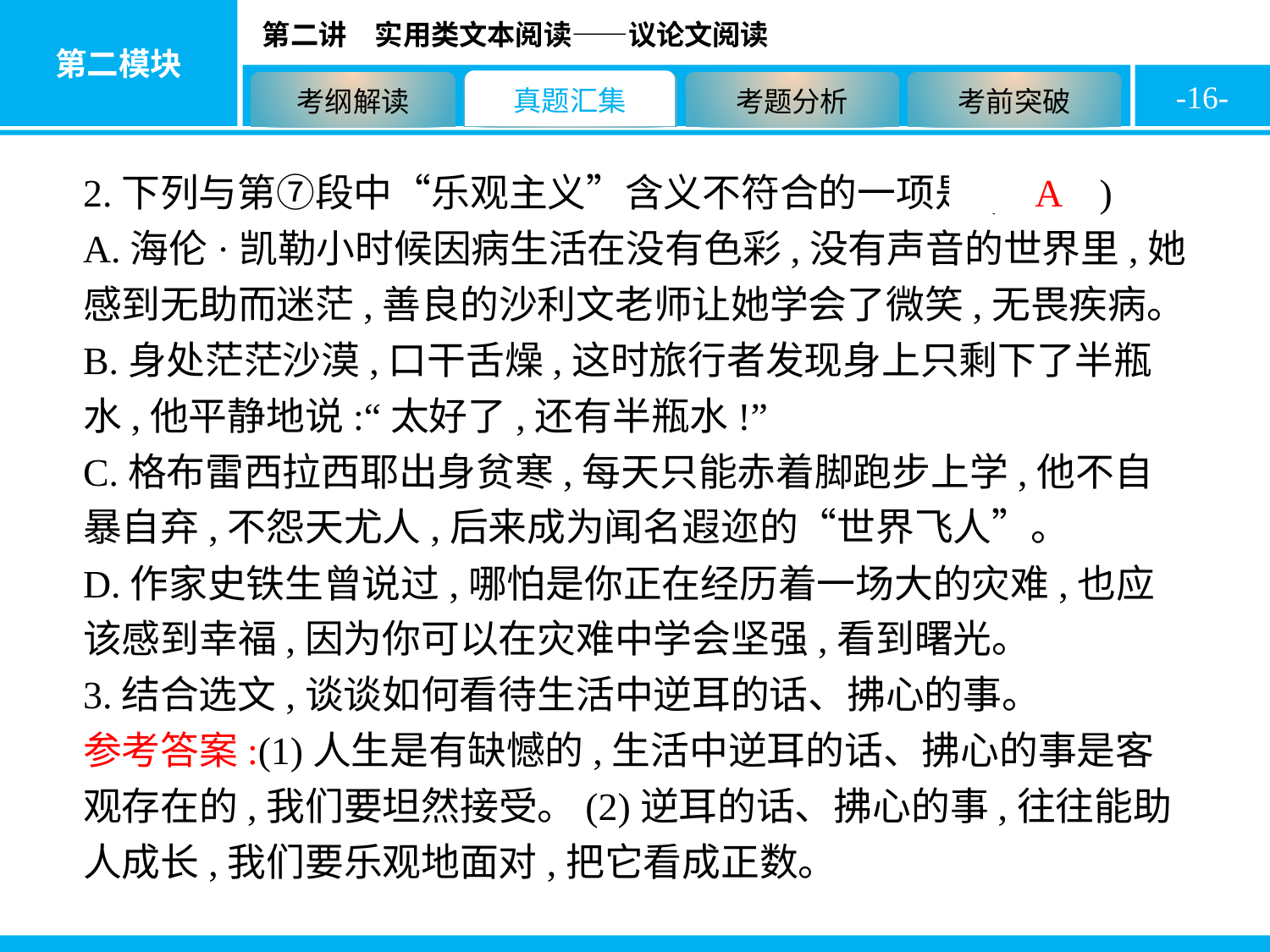

-16-
2.下列与第⑦段中“乐观主义”含义不符合的一项是(    A    )
A.海伦·凯勒小时候因病生活在没有色彩,没有声音的世界里,她感到无助而迷茫,善良的沙利文老师让她学会了微笑,无畏疾病。
B.身处茫茫沙漠,口干舌燥,这时旅行者发现身上只剩下了半瓶水,他平静地说:“太好了,还有半瓶水!”
C.格布雷西拉西耶出身贫寒,每天只能赤着脚跑步上学,他不自暴自弃,不怨天尤人,后来成为闻名遐迩的“世界飞人”。
D.作家史铁生曾说过,哪怕是你正在经历着一场大的灾难,也应该感到幸福,因为你可以在灾难中学会坚强,看到曙光。
3.结合选文,谈谈如何看待生活中逆耳的话、拂心的事。
参考答案:(1)人生是有缺憾的,生活中逆耳的话、拂心的事是客观存在的,我们要坦然接受。(2)逆耳的话、拂心的事,往往能助人成长,我们要乐观地面对,把它看成正数。